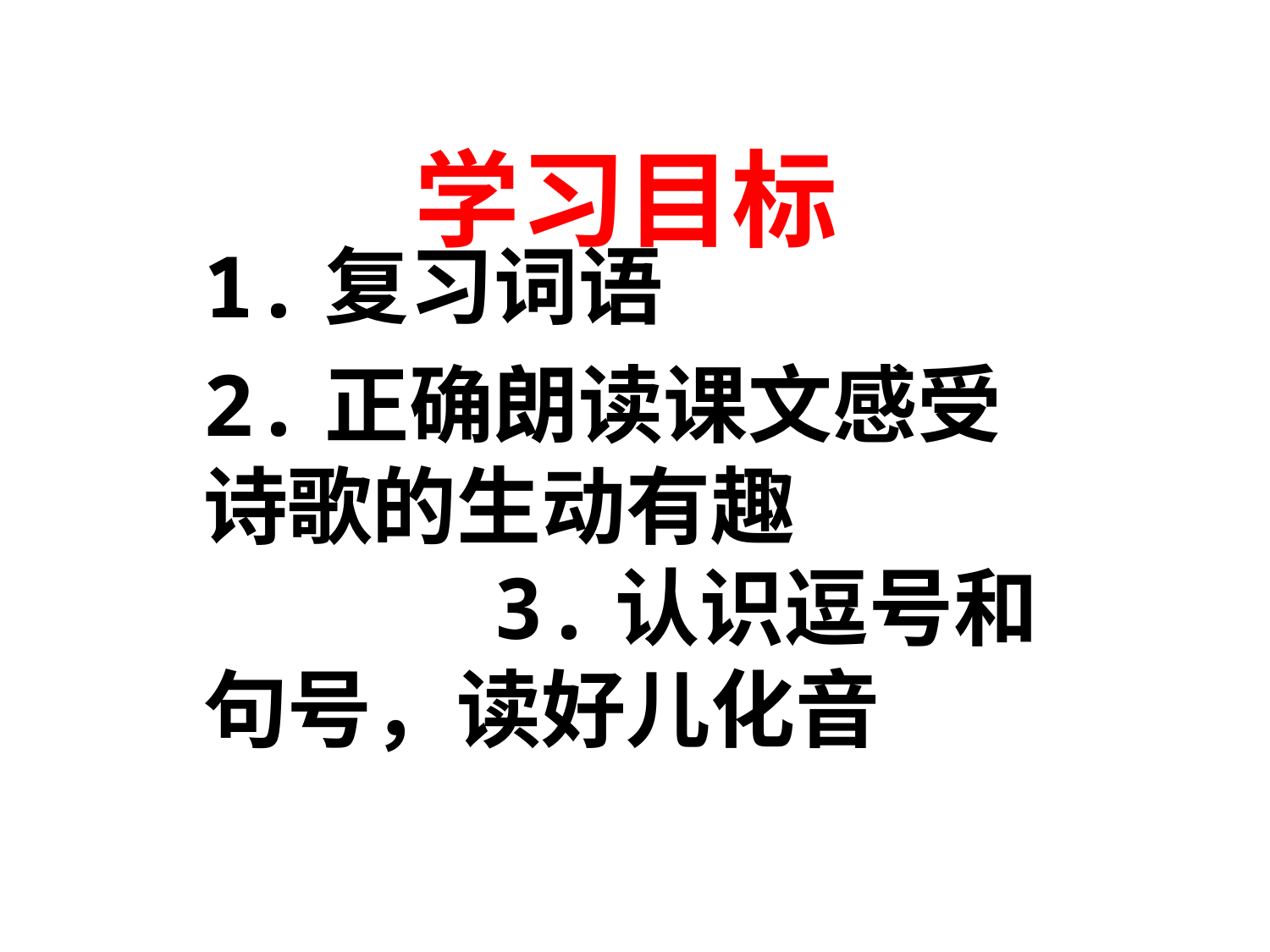

学习目标
1.复习词语
2.正确朗读课文感受诗歌的生动有趣                             3.认识逗号和句号，读好儿化音